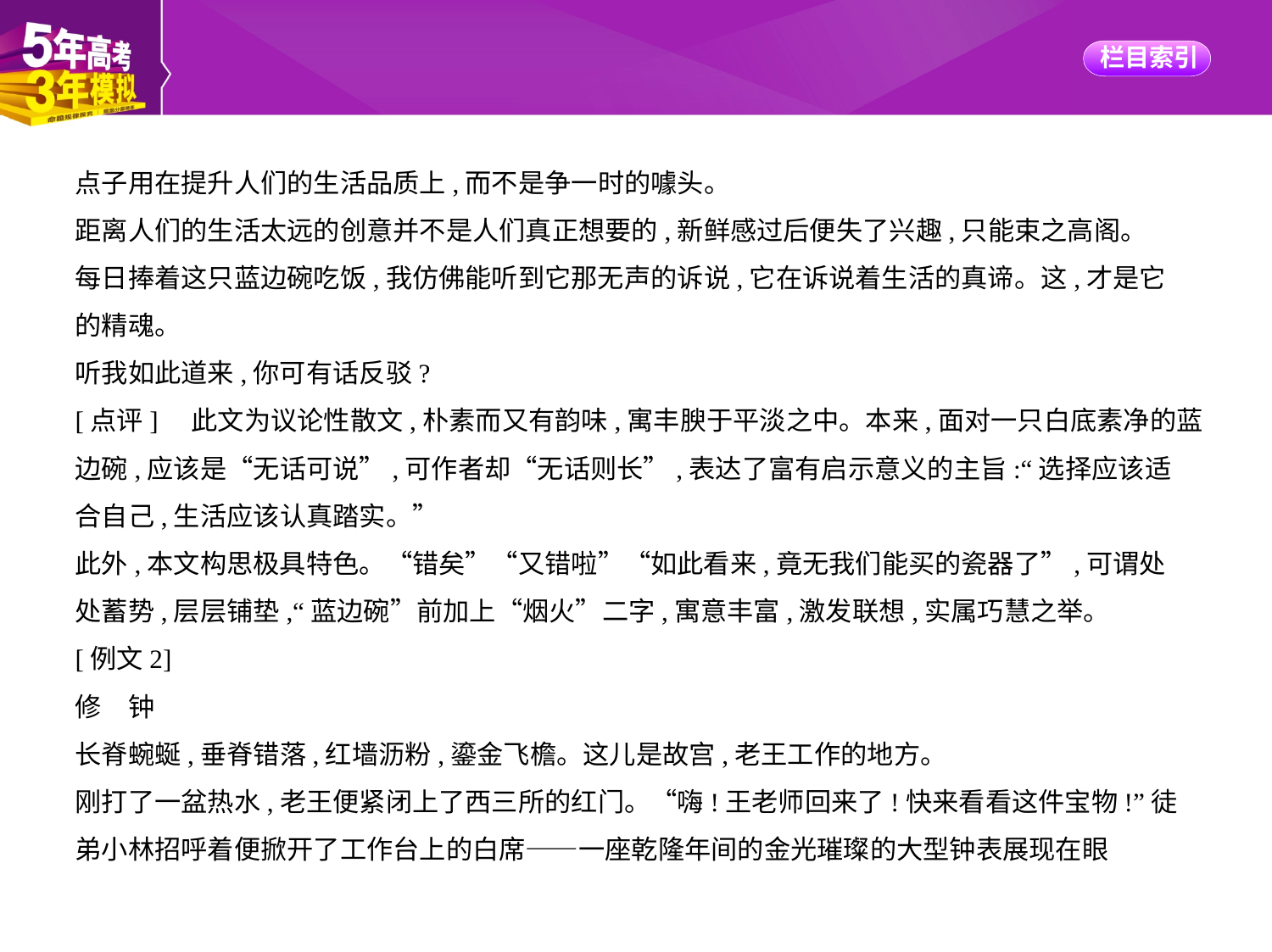

点子用在提升人们的生活品质上,而不是争一时的噱头。
距离人们的生活太远的创意并不是人们真正想要的,新鲜感过后便失了兴趣,只能束之高阁。
每日捧着这只蓝边碗吃饭,我仿佛能听到它那无声的诉说,它在诉说着生活的真谛。这,才是它
的精魂。
听我如此道来,你可有话反驳?
[点评]　此文为议论性散文,朴素而又有韵味,寓丰腴于平淡之中。本来,面对一只白底素净的蓝
边碗,应该是“无话可说”,可作者却“无话则长”,表达了富有启示意义的主旨:“选择应该适
合自己,生活应该认真踏实。”
此外,本文构思极具特色。“错矣”“又错啦”“如此看来,竟无我们能买的瓷器了”,可谓处
处蓄势,层层铺垫,“蓝边碗”前加上“烟火”二字,寓意丰富,激发联想,实属巧慧之举。
[例文2]
修　钟
长脊蜿蜒,垂脊错落,红墙沥粉,鎏金飞檐。这儿是故宫,老王工作的地方。
刚打了一盆热水,老王便紧闭上了西三所的红门。“嗨!王老师回来了!快来看看这件宝物!”徒
弟小林招呼着便掀开了工作台上的白席——一座乾隆年间的金光璀璨的大型钟表展现在眼